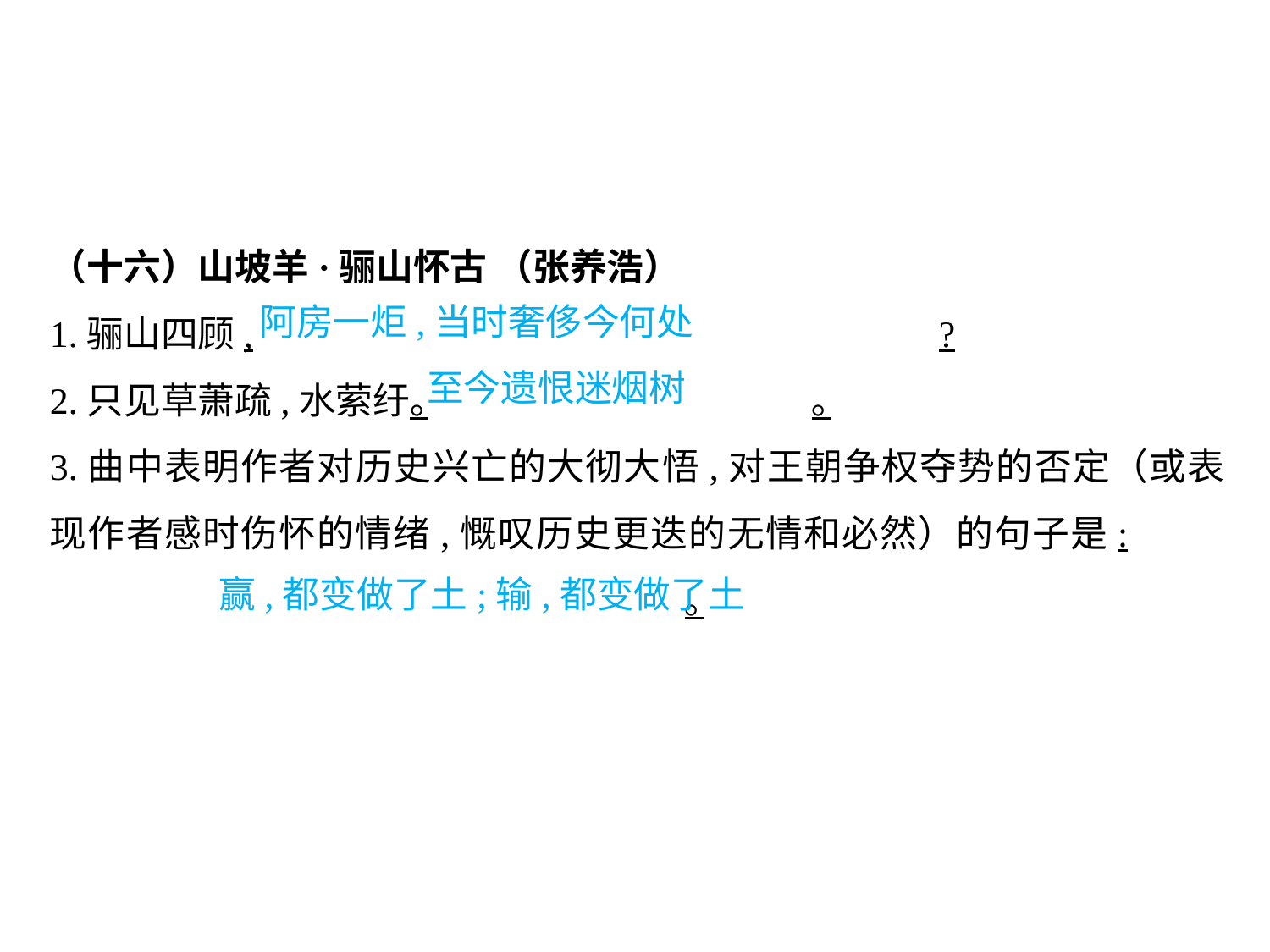

（十六）山坡羊·骊山怀古 （张养浩）
1.骊山四顾,						?
2.只见草萧疏,水萦纡｡				｡
3.曲中表明作者对历史兴亡的大彻大悟,对王朝争权夺势的否定（或表现作者感时伤怀的情绪,慨叹历史更迭的无情和必然）的句子是:						｡
阿房一炬,当时奢侈今何处
至今遗恨迷烟树
										    赢,都变做了土;输,都变做了土